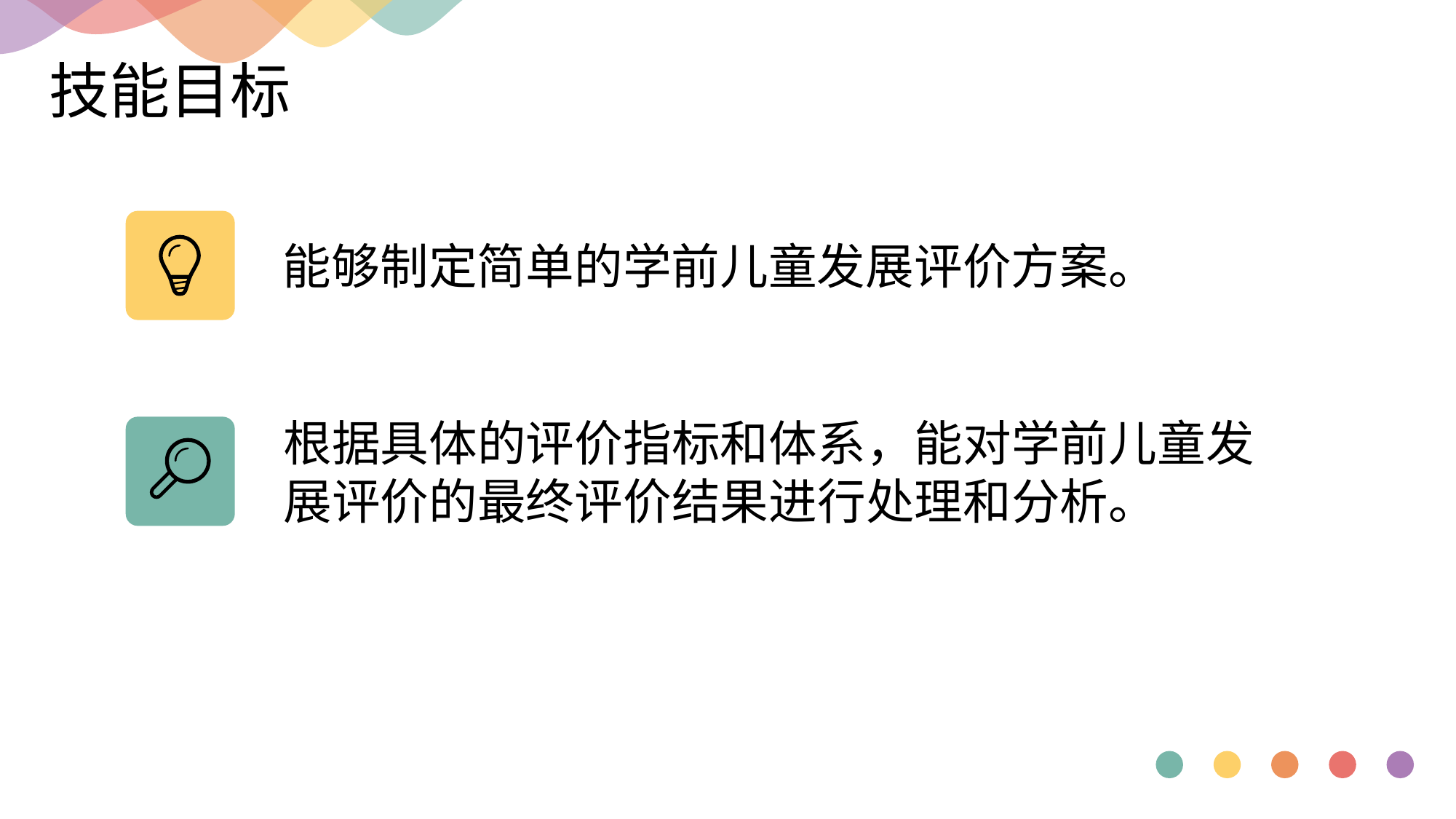

技能目标

能够制定简单的学前儿童发展评价方案。
根据具体的评价指标和体系，能对学前儿童发展评价的最终评价结果进行处理和分析。